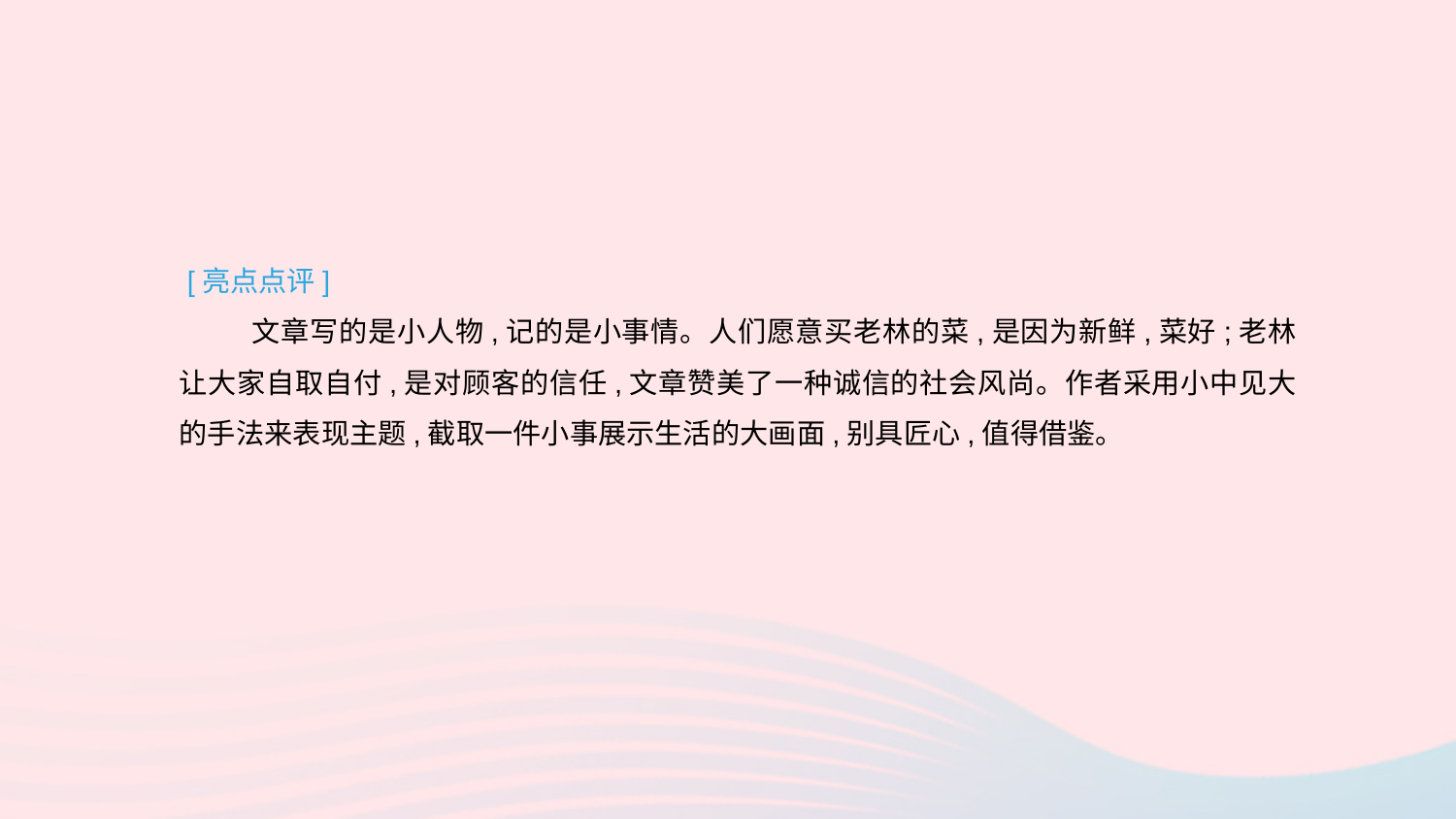

[亮点点评]
文章写的是小人物,记的是小事情。人们愿意买老林的菜,是因为新鲜,菜好;老林让大家自取自付,是对顾客的信任,文章赞美了一种诚信的社会风尚。作者采用小中见大的手法来表现主题,截取一件小事展示生活的大画面,别具匠心,值得借鉴。